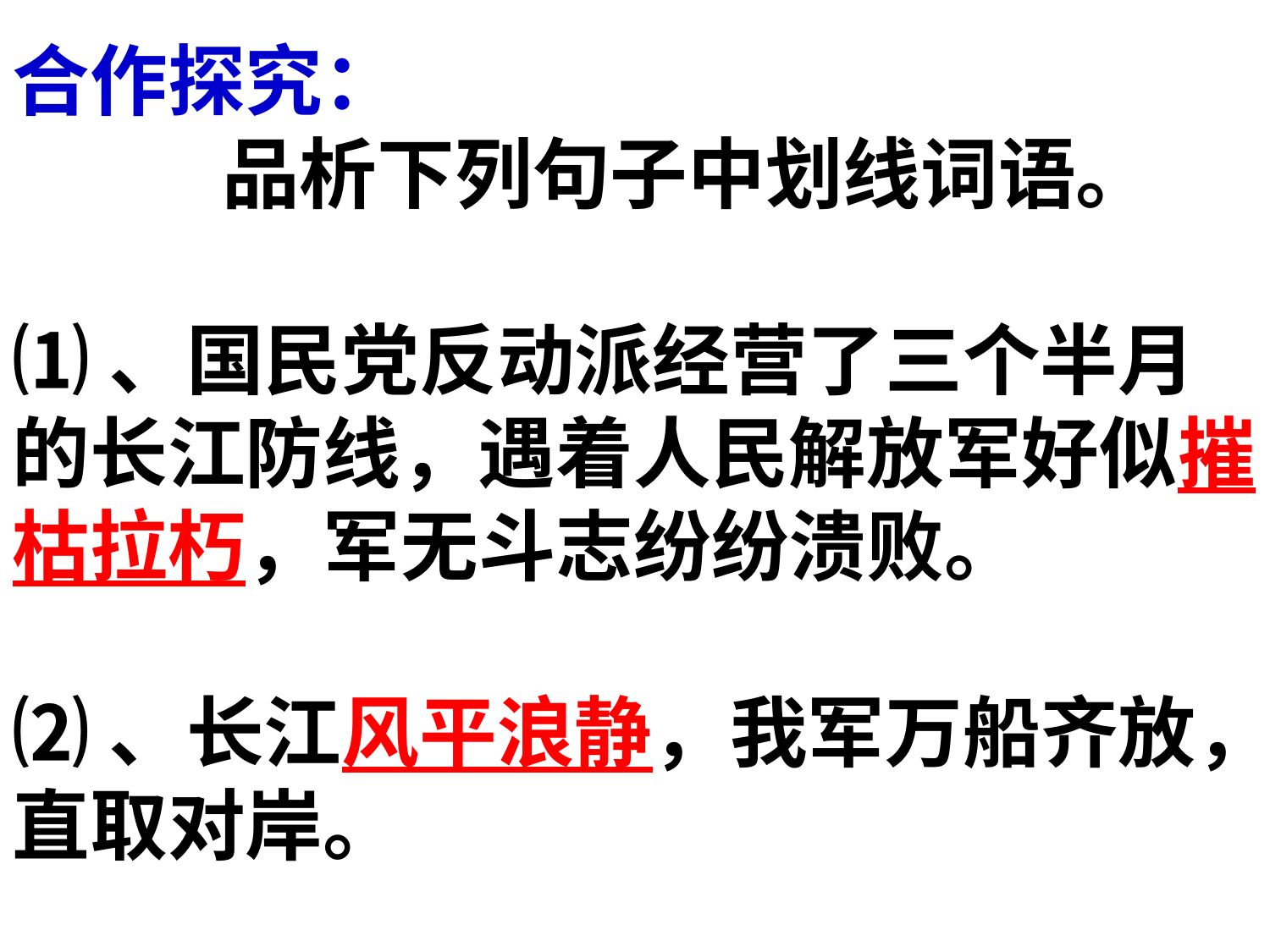

合作探究：
     品析下列句子中划线词语。

⑴、国民党反动派经营了三个半月的长江防线，遇着人民解放军好似摧枯拉朽，军无斗志纷纷溃败。

⑵、长江风平浪静，我军万船齐放，直取对岸。